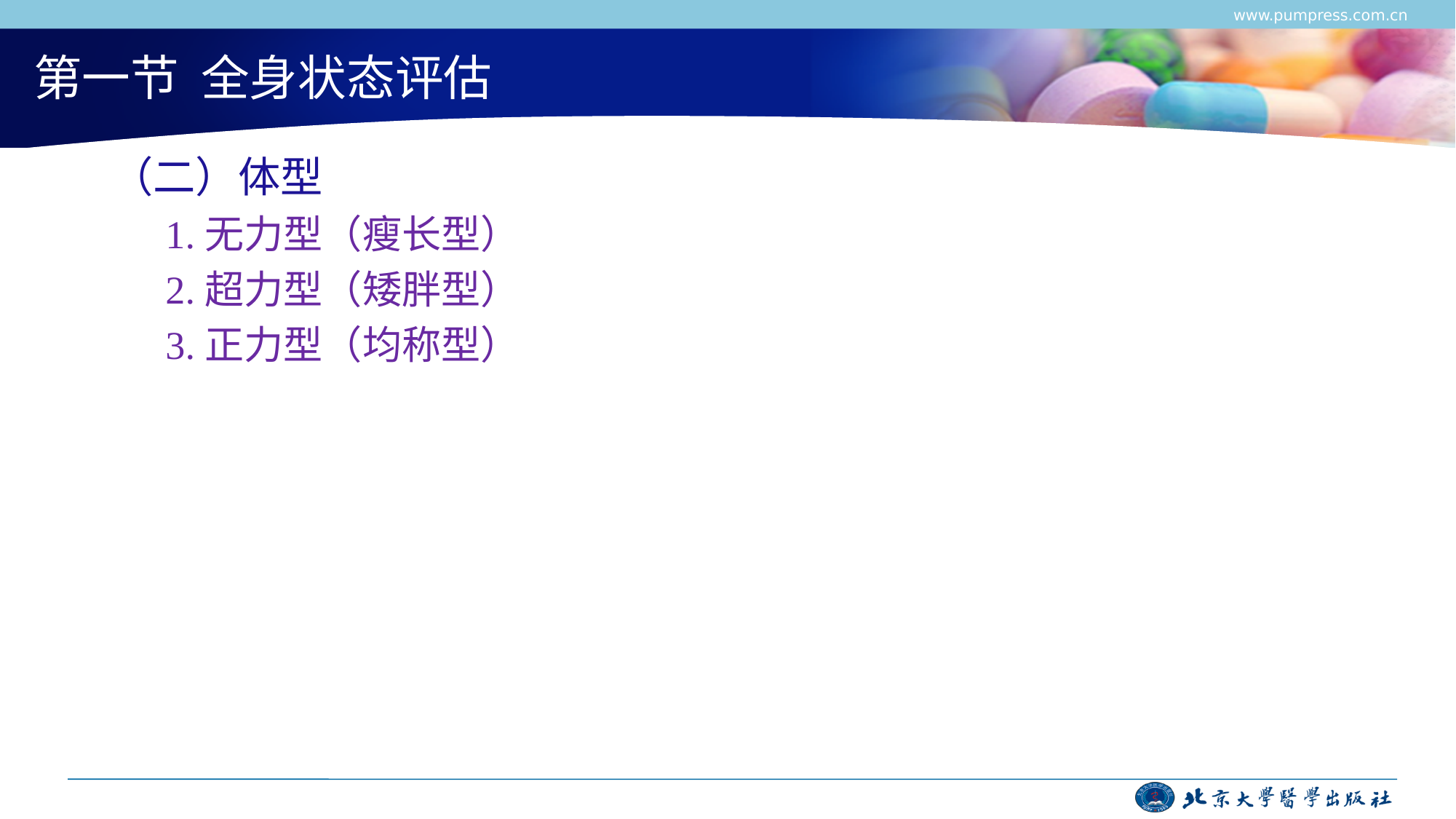

www.pumpress.com.cn
# 第一节  全身状态评估
（二）体型
1.无力型（瘦长型）
2.超力型（矮胖型）
3.正力型（均称型）